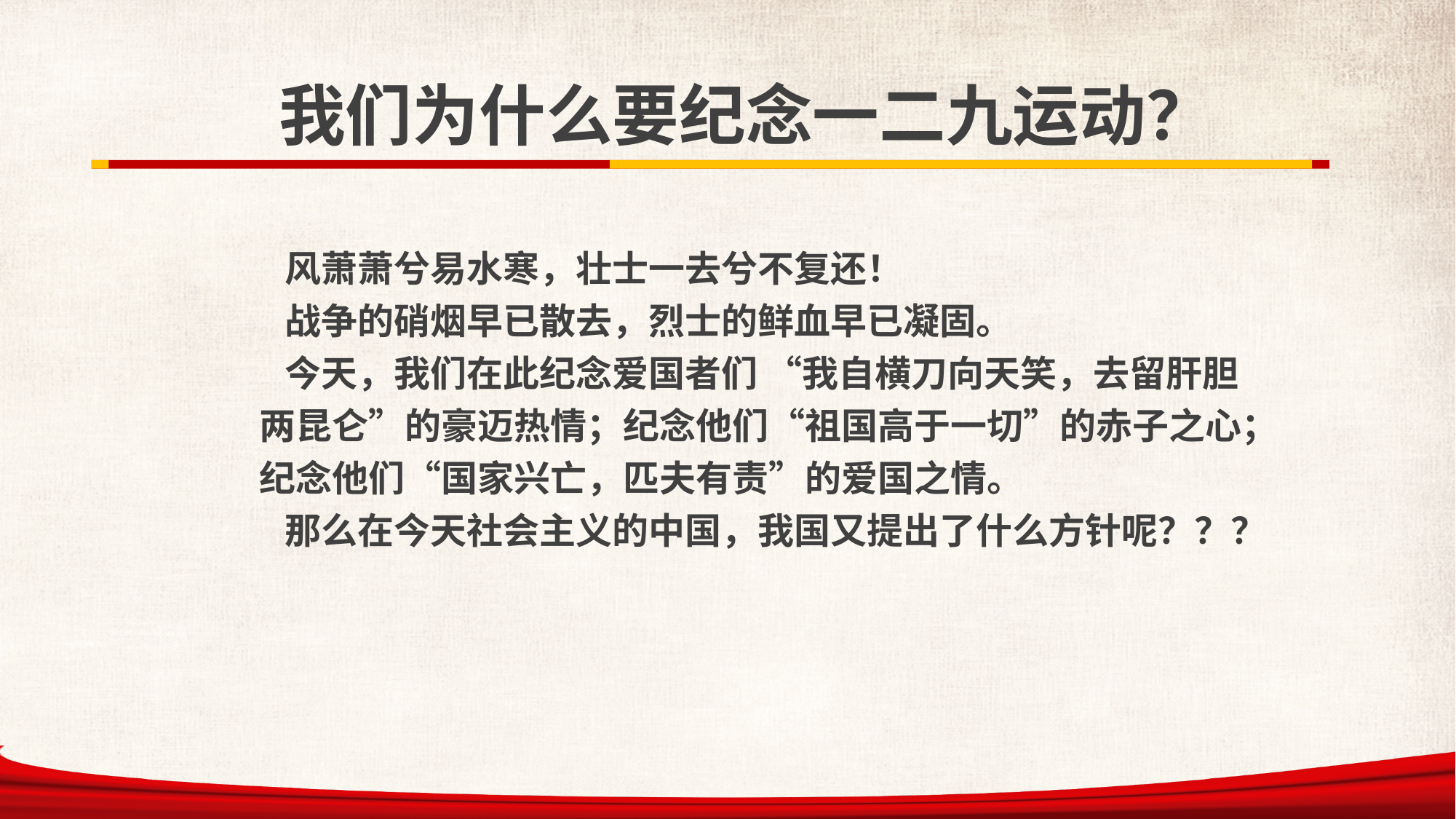

我们为什么要纪念一二九运动？
  风萧萧兮易水寒，壮士一去兮不复还！
  战争的硝烟早已散去，烈士的鲜血早已凝固。
  今天，我们在此纪念爱国者们 “我自横刀向天笑，去留肝胆两昆仑”的豪迈热情；纪念他们“祖国高于一切”的赤子之心；纪念他们“国家兴亡，匹夫有责”的爱国之情。
  那么在今天社会主义的中国，我国又提出了什么方针呢？？？